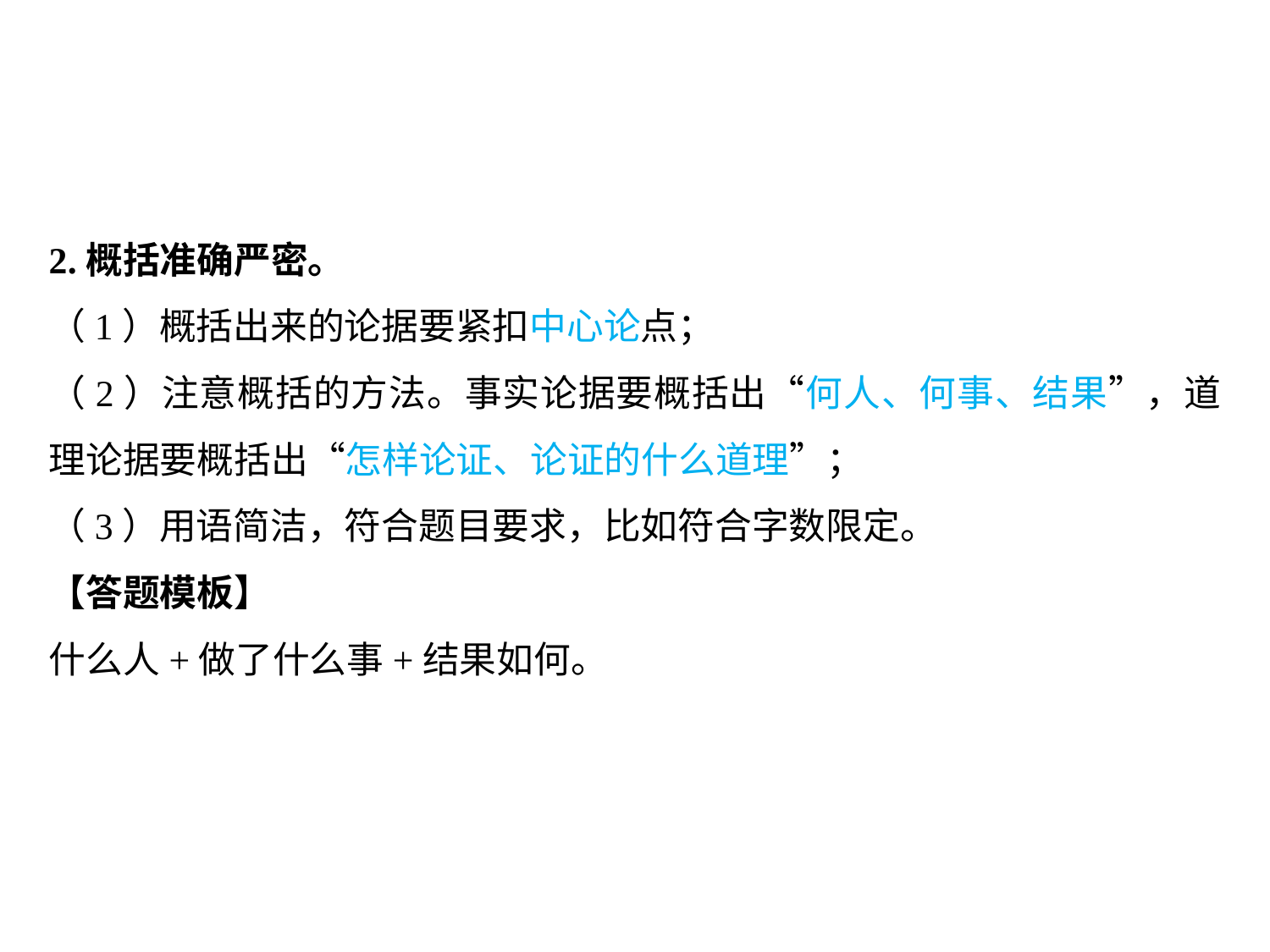

2.概括准确严密。
（1）概括出来的论据要紧扣中心论点；
（2）注意概括的方法。事实论据要概括出“何人、何事、结果”，道理论据要概括出“怎样论证、论证的什么道理”；
（3）用语简洁，符合题目要求，比如符合字数限定。
【答题模板】
什么人+做了什么事+结果如何。